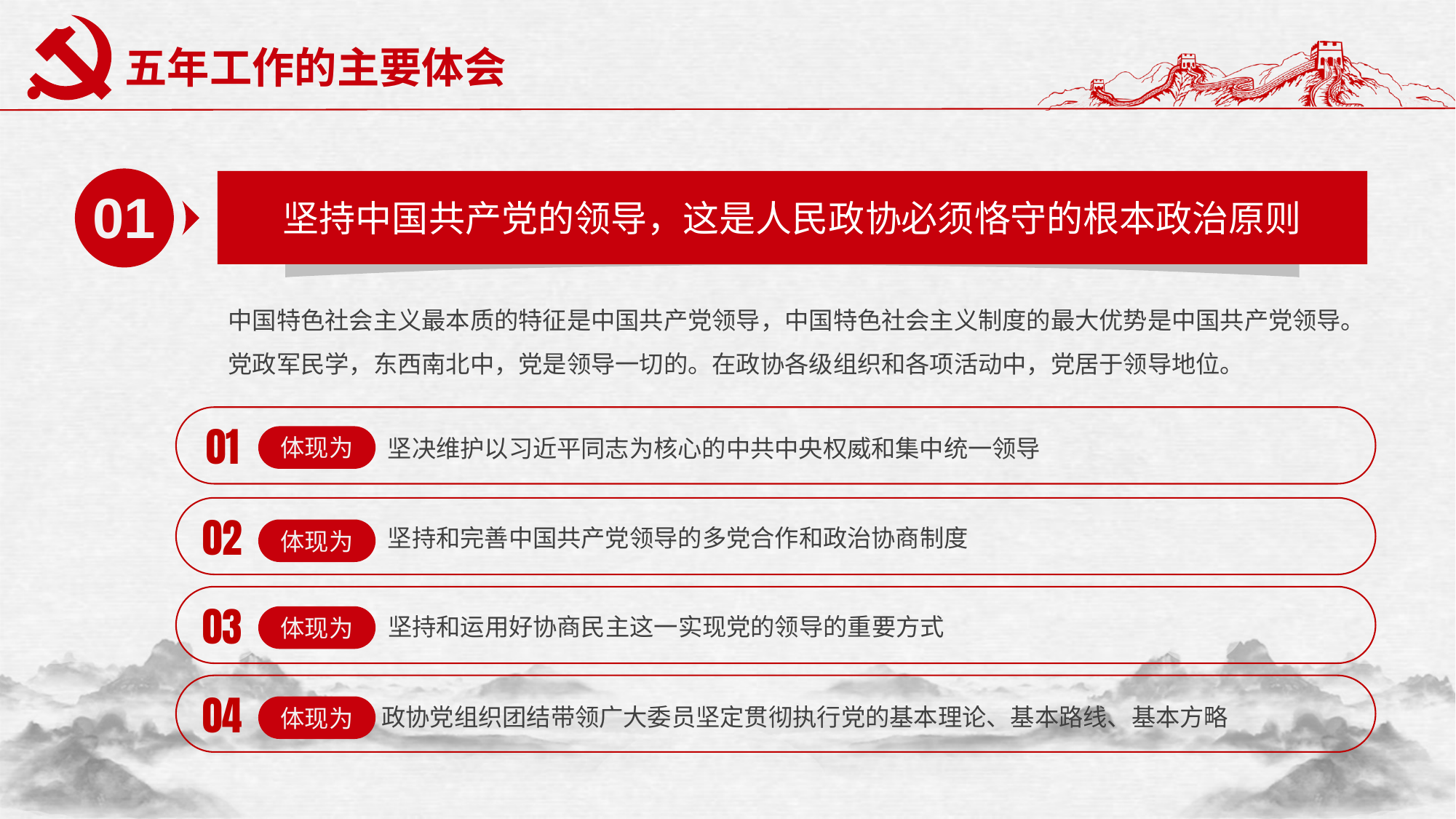

# 五年工作的主要体会

01
坚持中国共产党的领导，这是人民政协必须恪守的根本政治原则

中国特色社会主义最本质的特征是中国共产党领导，中国特色社会主义制度的最大优势是中国共产党领导。党政军民学，东西南北中，党是领导一切的。在政协各级组织和各项活动中，党居于领导地位。
坚决维护以习近平同志为核心的中共中央权威和集中统一领导

01
体现为
坚持和完善中国共产党领导的多党合作和政治协商制度

02
体现为
坚持和运用好协商民主这一实现党的领导的重要方式

03
体现为
政协党组织团结带领广大委员坚定贯彻执行党的基本理论、基本路线、基本方略

04
体现为